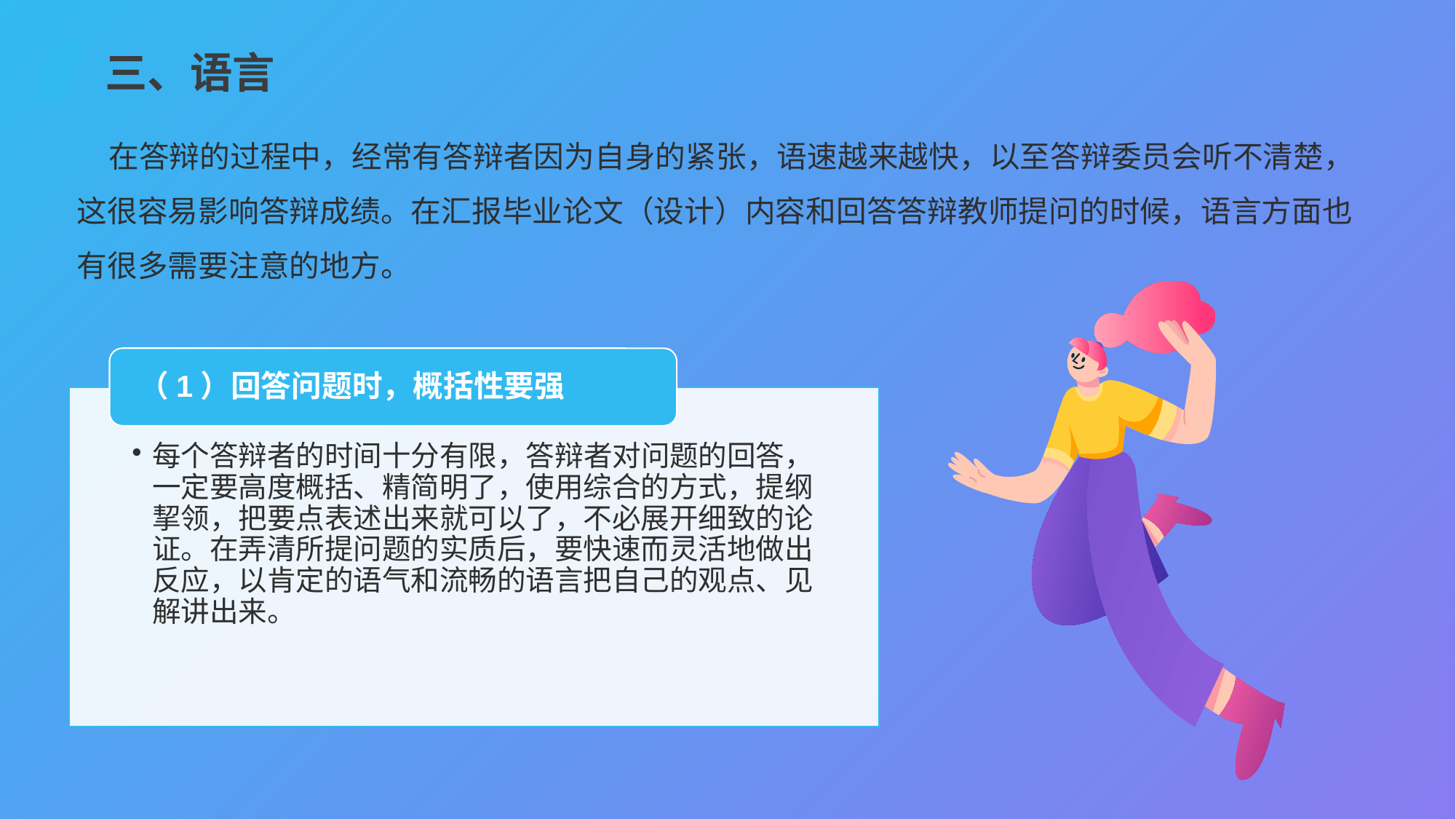

三、语言
在答辩的过程中，经常有答辩者因为自身的紧张，语速越来越快，以至答辩委员会听不清楚，这很容易影响答辩成绩。在汇报毕业论文（设计）内容和回答答辩教师提问的时候，语言方面也有很多需要注意的地方。

每个答辩者的时间十分有限，答辩者对问题的回答，一定要高度概括、精简明了，使用综合的方式，提纲挈领，把要点表述出来就可以了，不必展开细致的论证。在弄清所提问题的实质后，要快速而灵活地做出反应，以肯定的语气和流畅的语言把自己的观点、见解讲出来。
（1）回答问题时，概括性要强